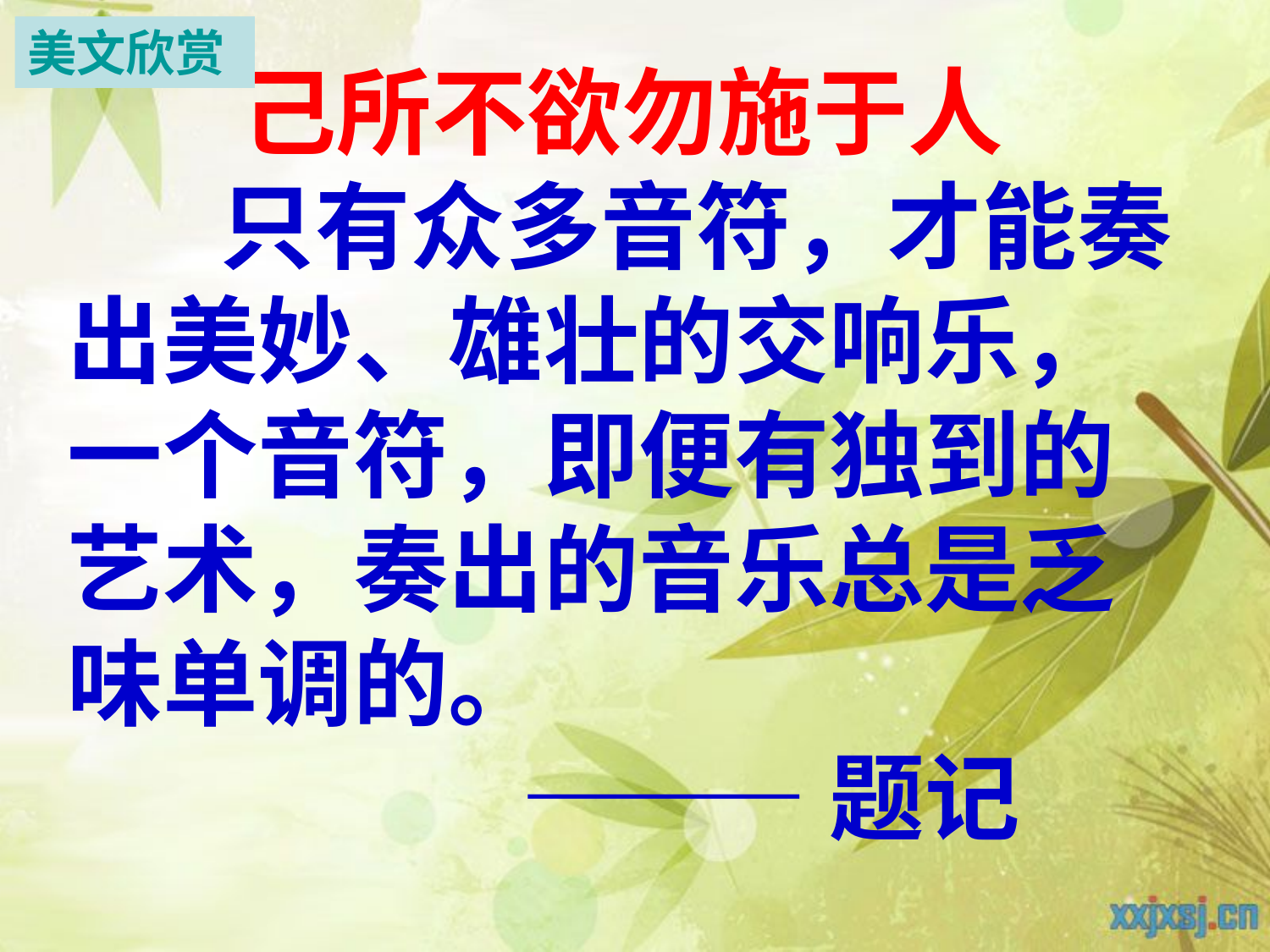

美文欣赏
       己所不欲勿施于人
      只有众多音符，才能奏出美妙、雄壮的交响乐，一个音符，即便有独到的艺术，奏出的音乐总是乏味单调的。
                     ———题记